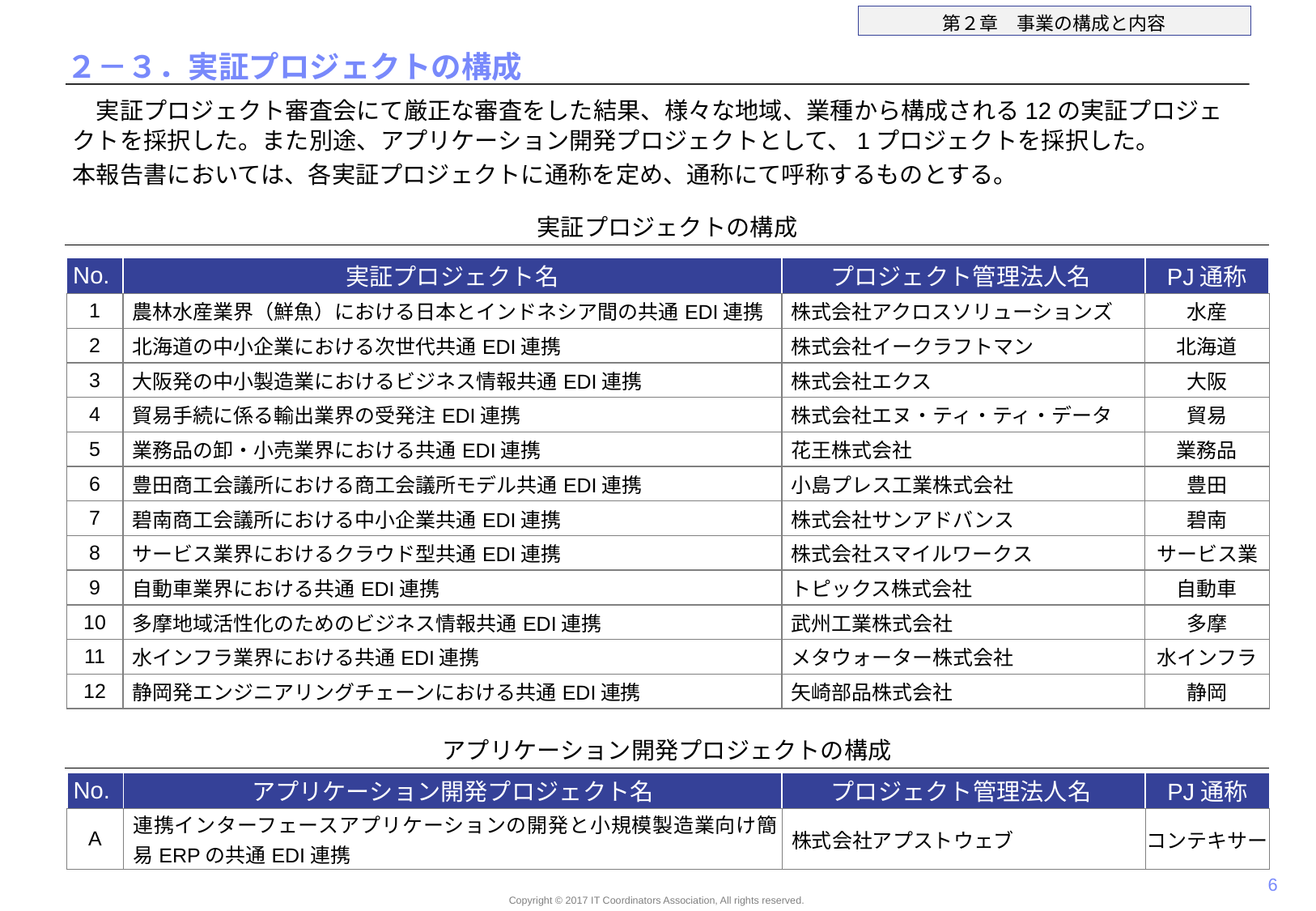

# ２－３．実証プロジェクトの構成
　実証プロジェクト審査会にて厳正な審査をした結果、様々な地域、業種から構成される12の実証プロジェクトを採択した。また別途、アプリケーション開発プロジェクトとして、1プロジェクトを採択した。
本報告書においては、各実証プロジェクトに通称を定め、通称にて呼称するものとする。

実証プロジェクトの構成
| No. | 実証プロジェクト名 | プロジェクト管理法人名 | PJ通称 |
| --- | --- | --- | --- |
| 1 | 農林水産業界（鮮魚）における日本とインドネシア間の共通EDI連携 | 株式会社アクロスソリューションズ | 水産 |
| 2 | 北海道の中小企業における次世代共通EDI連携 | 株式会社イークラフトマン | 北海道 |
| 3 | 大阪発の中小製造業におけるビジネス情報共通EDI連携 | 株式会社エクス | 大阪 |
| 4 | 貿易手続に係る輸出業界の受発注EDI連携 | 株式会社エヌ・ティ・ティ・データ | 貿易 |
| 5 | 業務品の卸・小売業界における共通EDI連携 | 花王株式会社 | 業務品 |
| 6 | 豊田商工会議所における商工会議所モデル共通EDI連携 | 小島プレス工業株式会社 | 豊田 |
| 7 | 碧南商工会議所における中小企業共通EDI連携 | 株式会社サンアドバンス | 碧南 |
| 8 | サービス業界におけるクラウド型共通EDI連携 | 株式会社スマイルワークス | サービス業 |
| 9 | 自動車業界における共通EDI連携 | トピックス株式会社 | 自動車 |
| 10 | 多摩地域活性化のためのビジネス情報共通EDI連携 | 武州工業株式会社 | 多摩 |
| 11 | 水インフラ業界における共通EDI連携 | メタウォーター株式会社 | 水インフラ |
| 12 | 静岡発エンジニアリングチェーンにおける共通EDI連携 | 矢崎部品株式会社 | 静岡 |
アプリケーション開発プロジェクトの構成
| No. | アプリケーション開発プロジェクト名 | プロジェクト管理法人名 | PJ通称 |
| --- | --- | --- | --- |
| A | 連携インターフェースアプリケーションの開発と小規模製造業向け簡易ERPの共通EDI連携 | 株式会社アプストウェブ | コンテキサー |
6